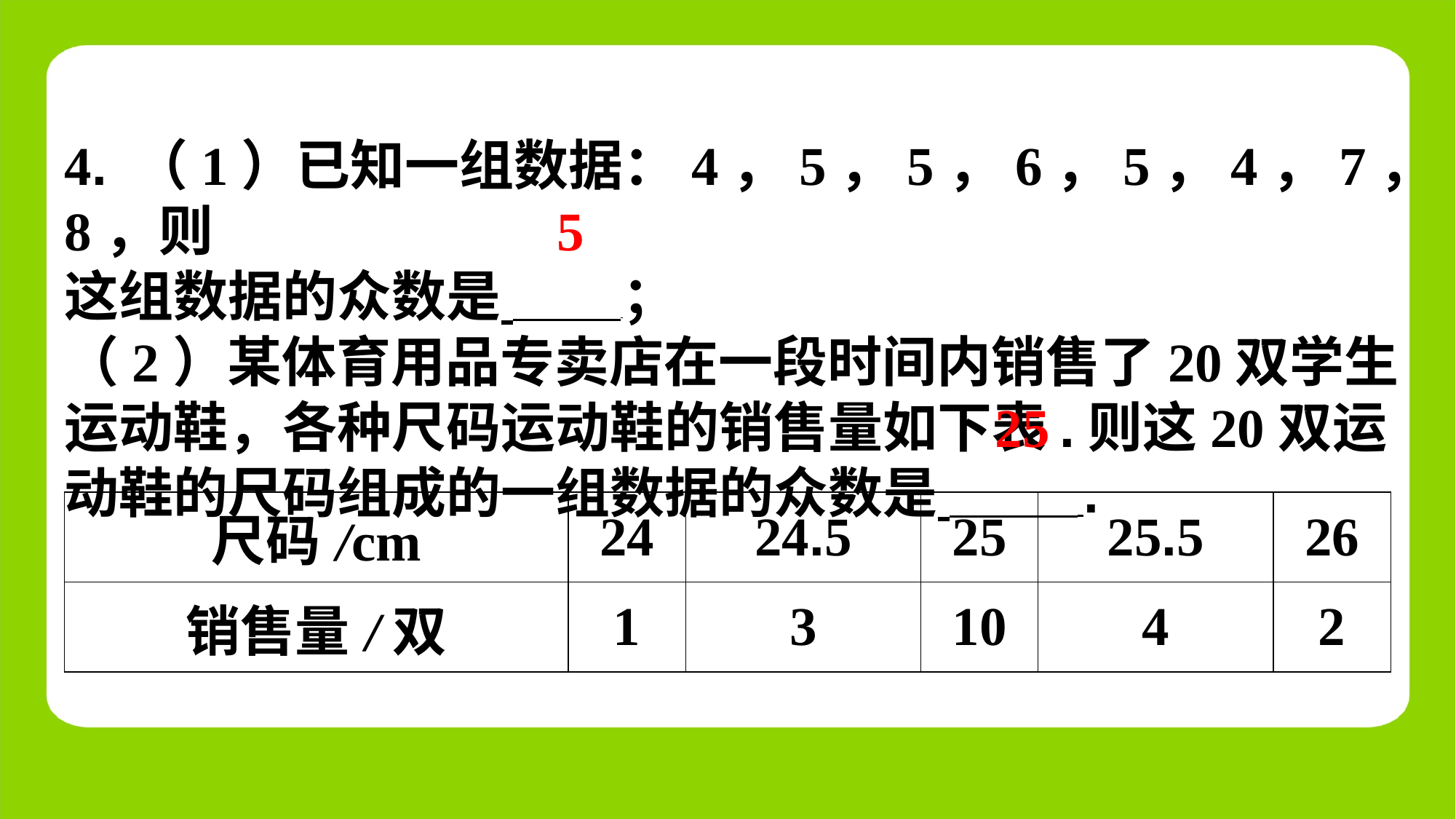

4. （1）已知一组数据：4，5，5，6，5，4，7，8，则
这组数据的众数是                  ⁠；
（2）某体育用品专卖店在一段时间内销售了20双学生
运动鞋，各种尺码运动鞋的销售量如下表.则这20双运
动鞋的尺码组成的一组数据的众数是                     ⁠.
5
25
| 尺码/cm | 24 | 24.5 | 25 | 25.5 | 26 |
| --- | --- | --- | --- | --- | --- |
| 销售量/双 | 1 | 3 | 10 | 4 | 2 |